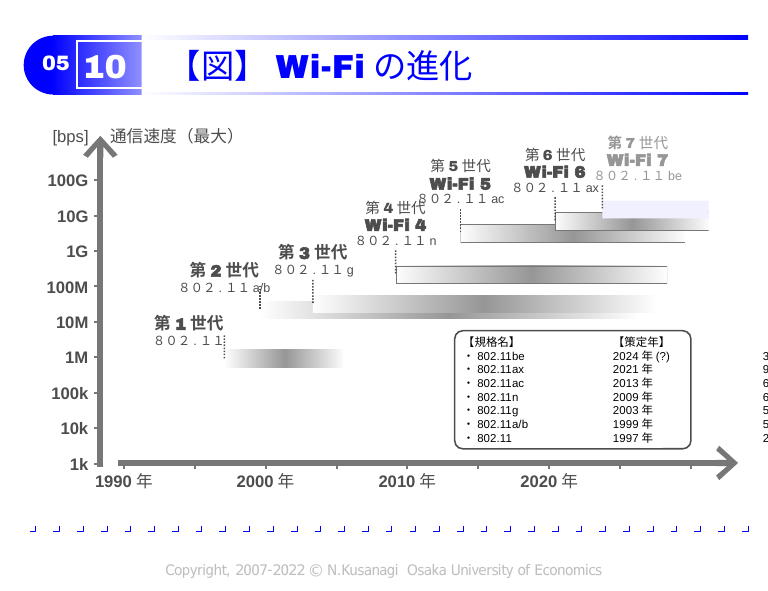

# 10   【図】Wi-Fiの進化
[bps]
通信速度（最大）
第7世代
Wi-Fi 7
８０２.１１be

第6世代
Wi-Fi 6
８０２.１１ax
第5世代
Wi-Fi 5
８０２.１１ac
100G
10G

第4世代
Wi-Fi 4
８０２.１１n

1G
第3世代
８０２.１１g
第2世代
８０２.１１a/b

100M

10M
第1世代
８０２.１１
【規格名】	【策定年】	【最大速度】
・802.11be	2024年(?)	30G bps以上(?)
・802.11ax 	2021年	9.6G bps
・802.11ac 	2013年	6.9G bps
・802.11n 	2009年	600M bps
・802.11g	2003年	54M bps
・802.11a/b	1999年	54M / 11M bps
・802.11	1997年	2M bps
1M

100k
10k
1k

2000年
2020年
1990年
2010年